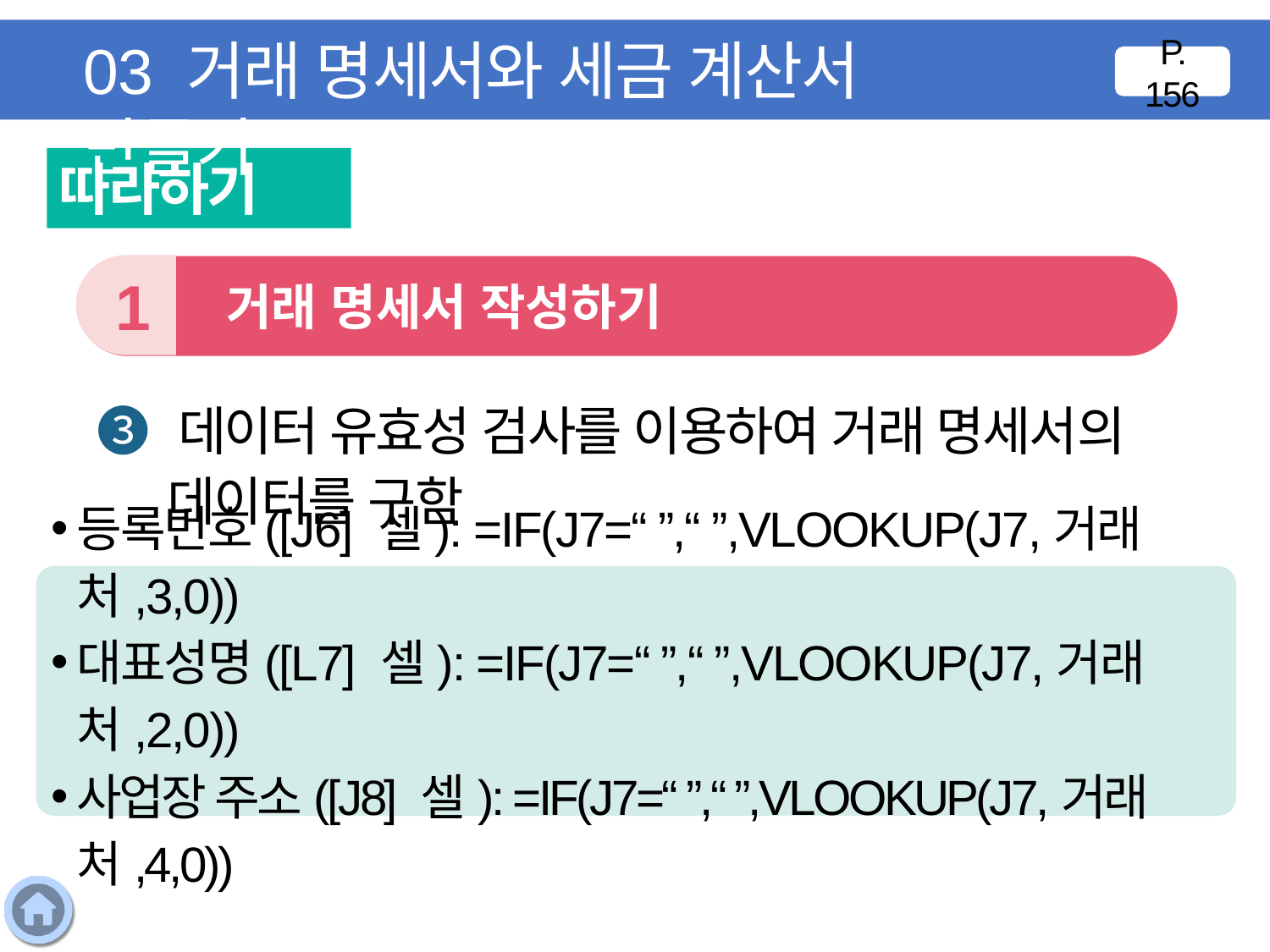

03 거래 명세서와 세금 계산서 만들기
P. 156
따라하기
1
        거래 명세서 작성하기
❸ 데이터 유효성 검사를 이용하여 거래 명세서의 데이터를 구함
등록번호([J6] 셀): =IF(J7=“ ”,“ ”,VLOOKUP(J7,거래처,3,0))
대표성명([L7] 셀): =IF(J7=“ ”,“ ”,VLOOKUP(J7,거래처,2,0))
사업장 주소([J8] 셀): =IF(J7=“ ”,“ ”,VLOOKUP(J7,거래처,4,0))